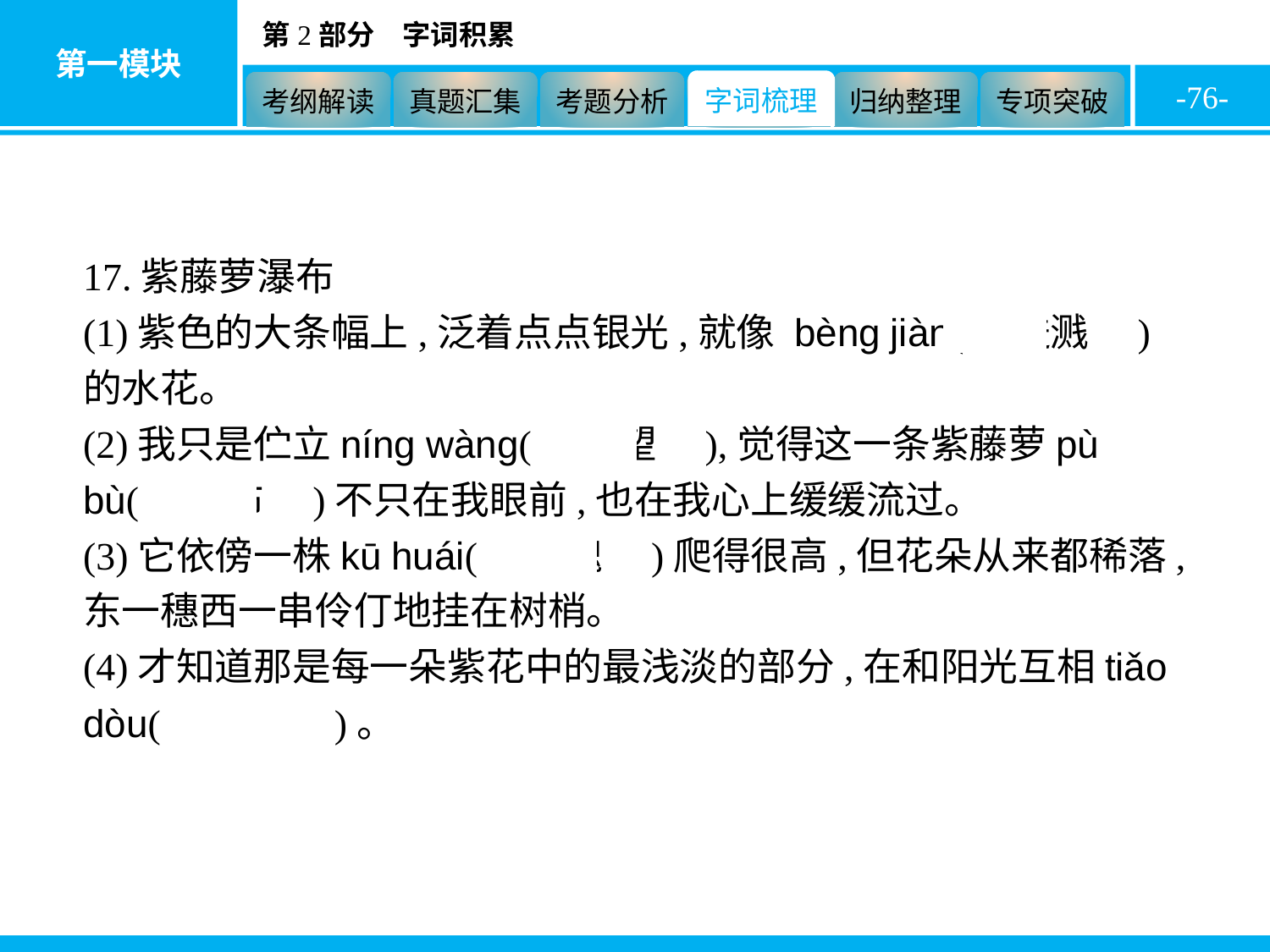

-76-
17.紫藤萝瀑布
(1)紫色的大条幅上,泛着点点银光,就像 bènɡ jiàn(　迸溅　)的水花。
(2)我只是伫立níng wàng(　凝望　),觉得这一条紫藤萝pù bù(　瀑布　)不只在我眼前,也在我心上缓缓流过。
(3)它依傍一株kū huái(　枯槐　)爬得很高,但花朵从来都稀落,东一穗西一串伶仃地挂在树梢。
(4)才知道那是每一朵紫花中的最浅淡的部分,在和阳光互相tiǎo dòu(　挑逗　)。